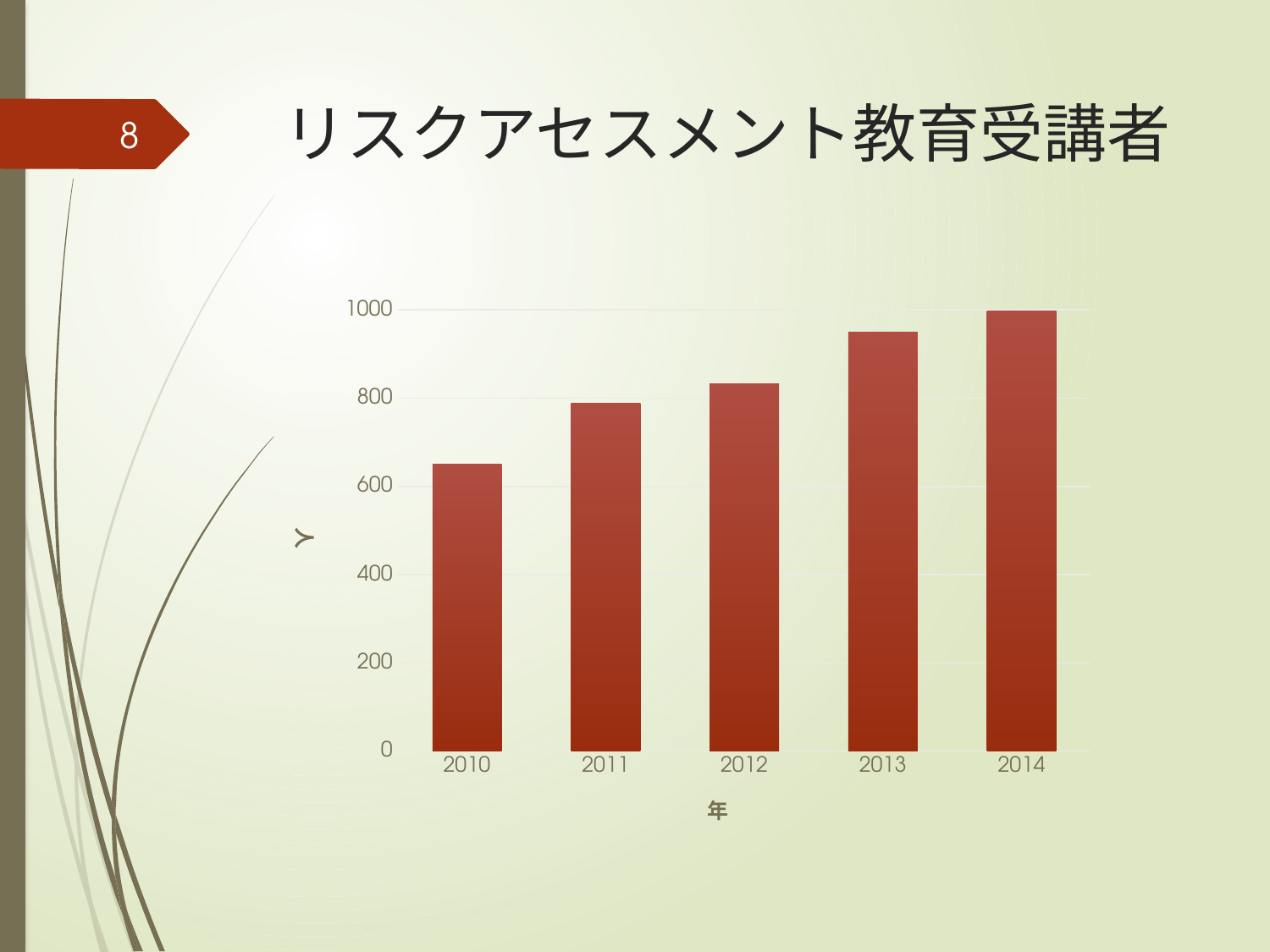

# リスクアセスメント教育受講者
8

### Chart

| Category | 受講者数 |
|---|---|
| 2010 | 650.0 |
| 2011 | 789.0 |
| 2012 | 832.0 |
| 2013 | 950.0 |
| 2014 | 997.0 |